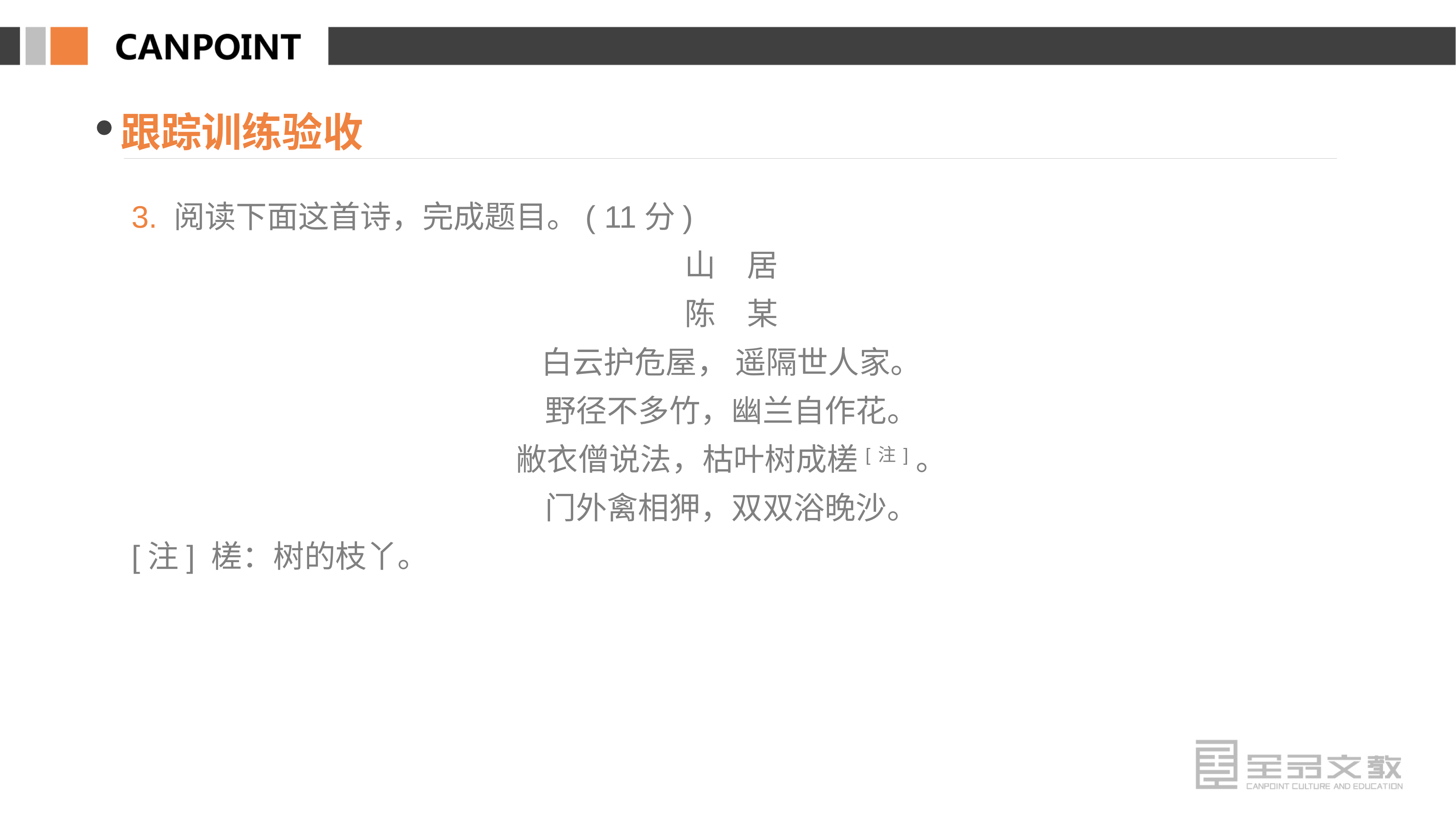

跟踪训练验收

3. 阅读下面这首诗，完成题目。( 11分)
山　居
陈　某
白云护危屋， 遥隔世人家。
野径不多竹，幽兰自作花。
敝衣僧说法，枯叶树成槎[注]。
门外禽相狎，双双浴晚沙。
[注] 槎：树的枝丫。